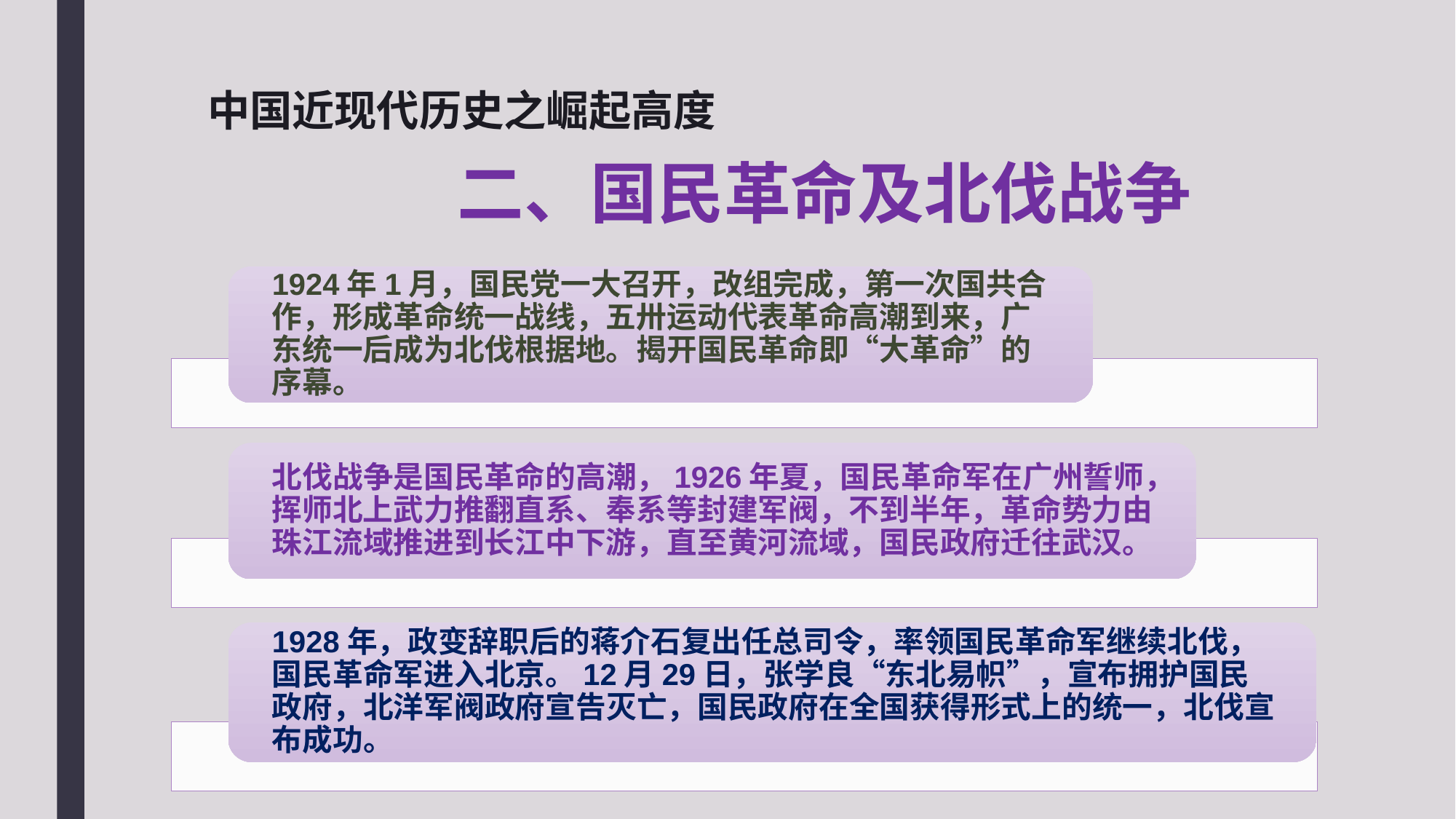

# 中国近现代历史之崛起高度
二、国民革命及北伐战争
1924年1月，国民党一大召开，改组完成，第一次国共合作，形成革命统一战线，五卅运动代表革命高潮到来，广东统一后成为北伐根据地。揭开国民革命即“大革命”的序幕。
北伐战争是国民革命的高潮，1926年夏，国民革命军在广州誓师，挥师北上武力推翻直系、奉系等封建军阀，不到半年，革命势力由珠江流域推进到长江中下游，直至黄河流域，国民政府迁往武汉。
1928年，政变辞职后的蒋介石复出任总司令，率领国民革命军继续北伐，国民革命军进入北京。12月29日，张学良“东北易帜”，宣布拥护国民政府，北洋军阀政府宣告灭亡，国民政府在全国获得形式上的统一，北伐宣布成功。